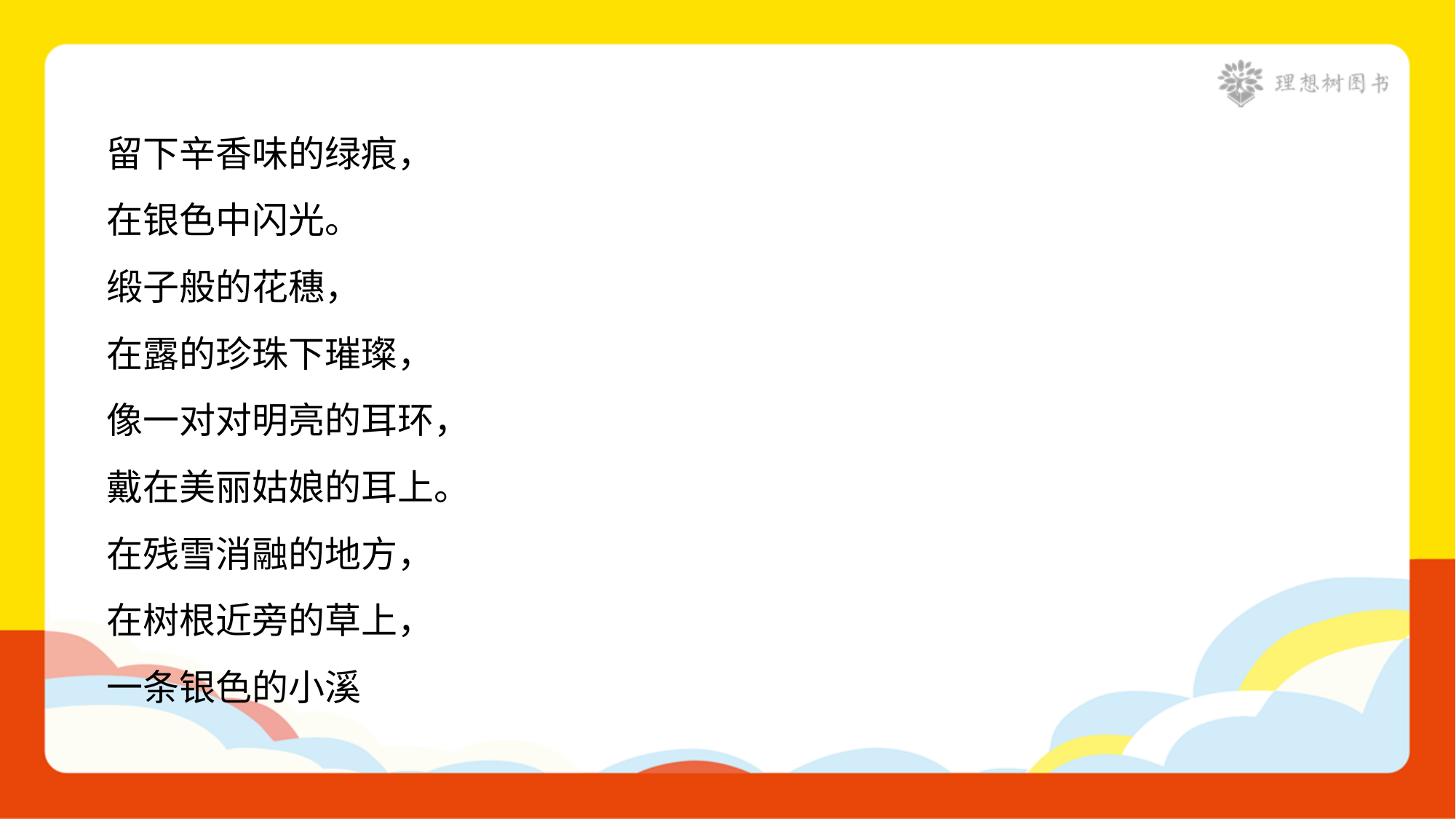

留下辛香味的绿痕，
在银色中闪光。
缎子般的花穗，
在露的珍珠下璀璨，
像一对对明亮的耳环，
戴在美丽姑娘的耳上。
在残雪消融的地方，
在树根近旁的草上，
一条银色的小溪